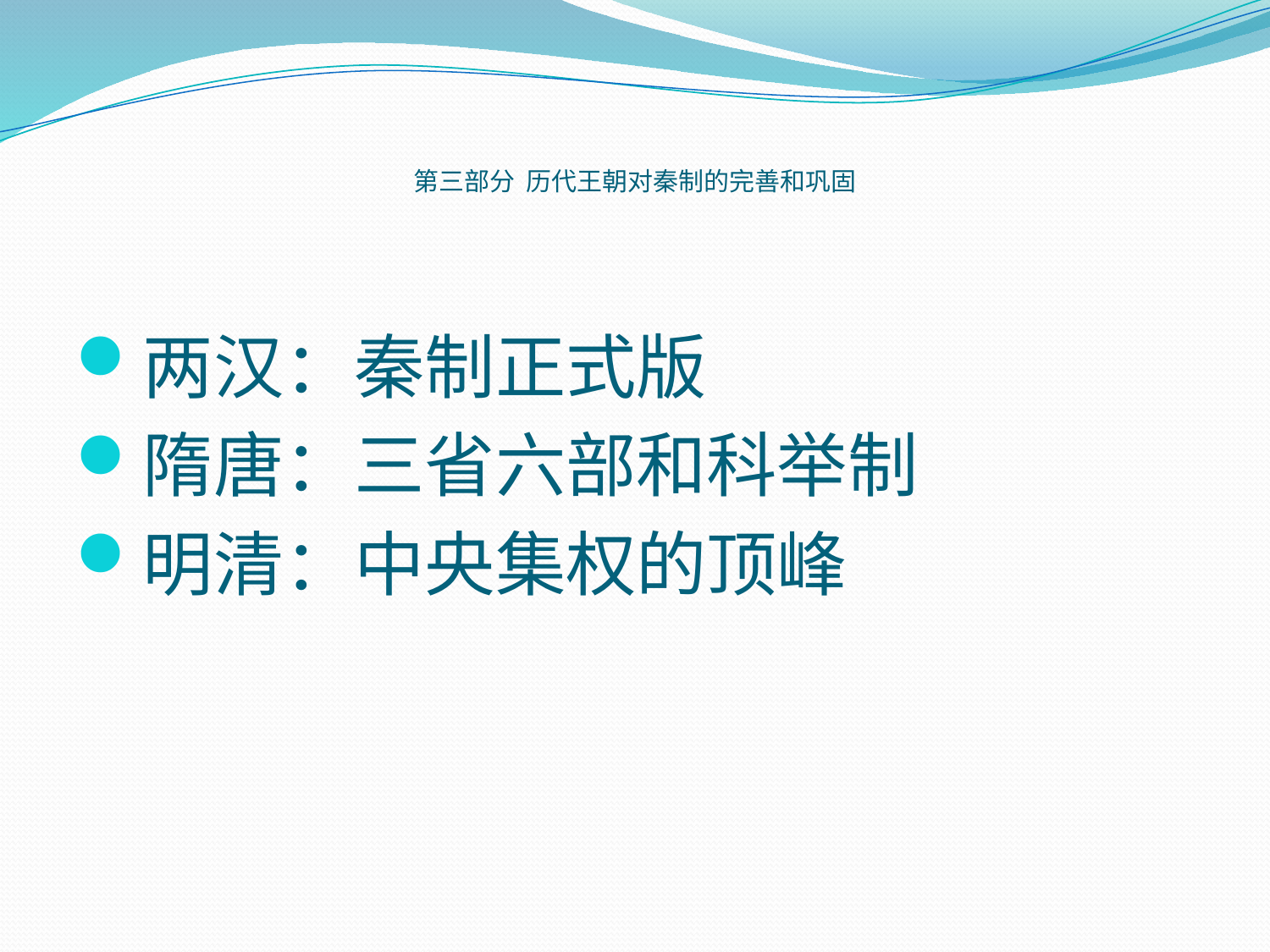

# 第三部分  历代王朝对秦制的完善和巩固
两汉：秦制正式版
隋唐：三省六部和科举制
明清：中央集权的顶峰